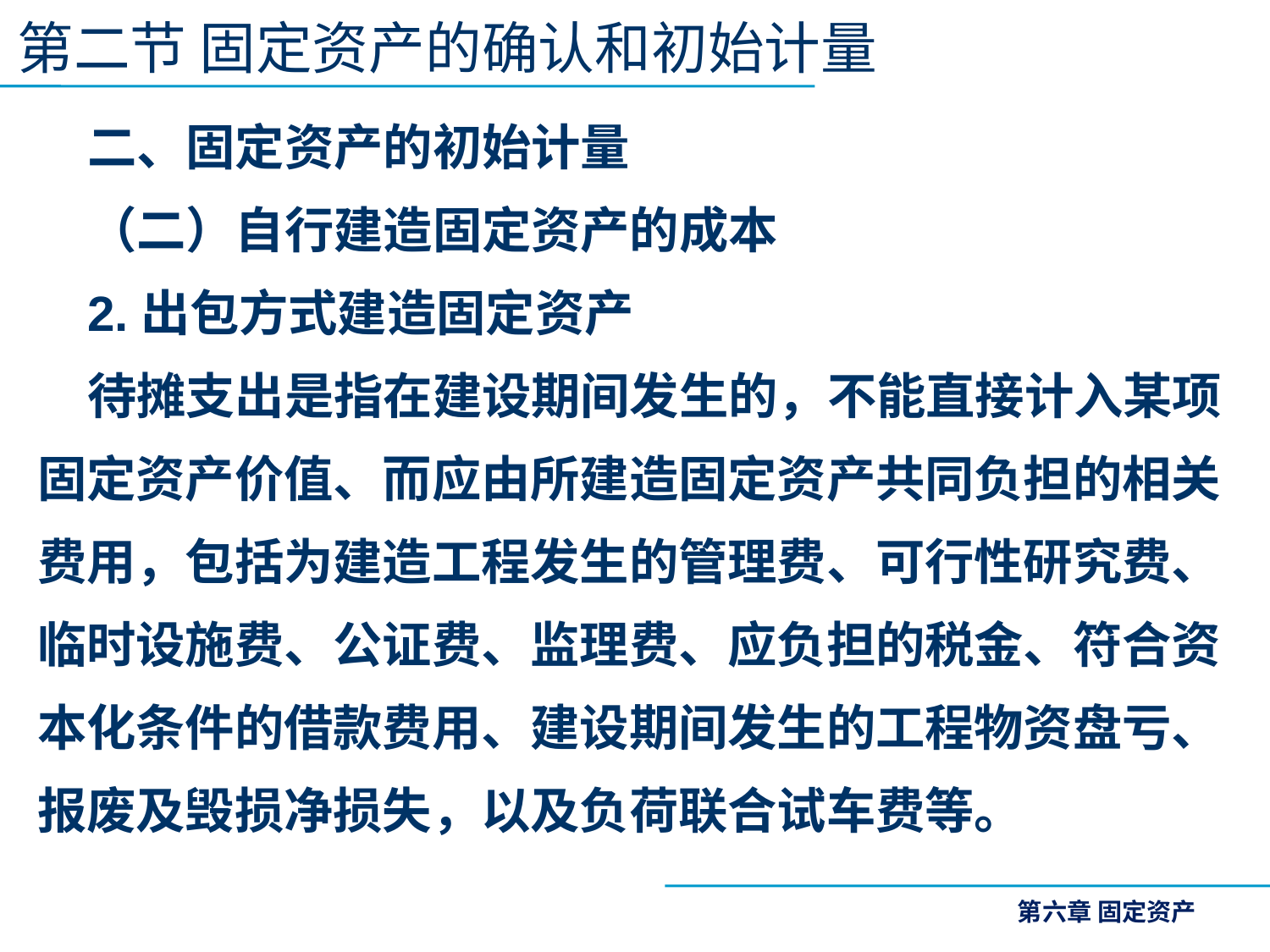

第二节 固定资产的确认和初始计量
二、固定资产的初始计量
（二）自行建造固定资产的成本
2.出包方式建造固定资产
待摊支出是指在建设期间发生的，不能直接计入某项固定资产价值、而应由所建造固定资产共同负担的相关费用，包括为建造工程发生的管理费、可行性研究费、临时设施费、公证费、监理费、应负担的税金、符合资本化条件的借款费用、建设期间发生的工程物资盘亏、报废及毁损净损失，以及负荷联合试车费等。